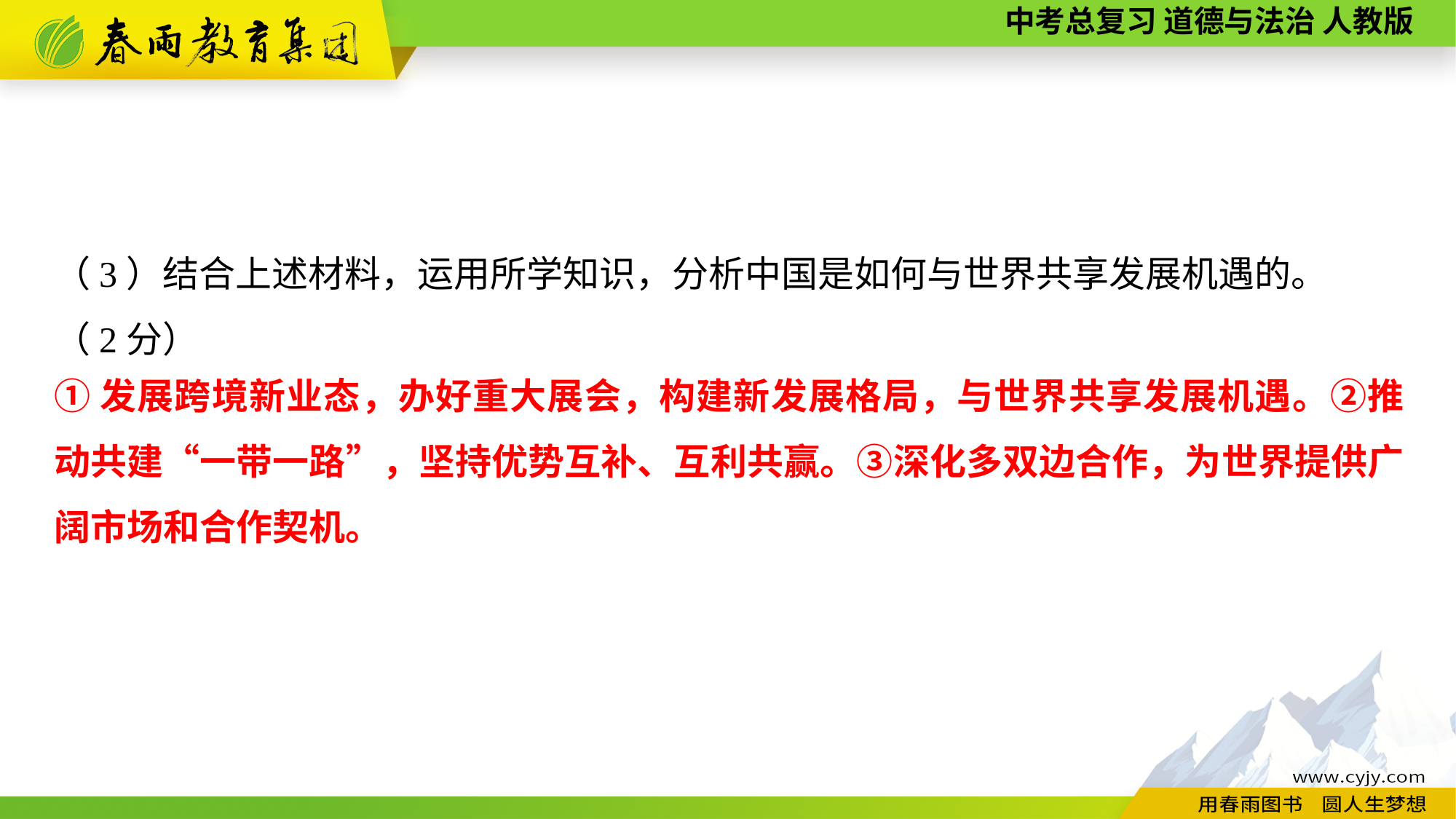

（3）结合上述材料，运用所学知识，分析中国是如何与世界共享发展机遇的。
（2分）
①发展跨境新业态，办好重大展会，构建新发展格局，与世界共享发展机遇。②推动共建“一带一路”，坚持优势互补、互利共赢。③深化多双边合作，为世界提供广阔市场和合作契机。